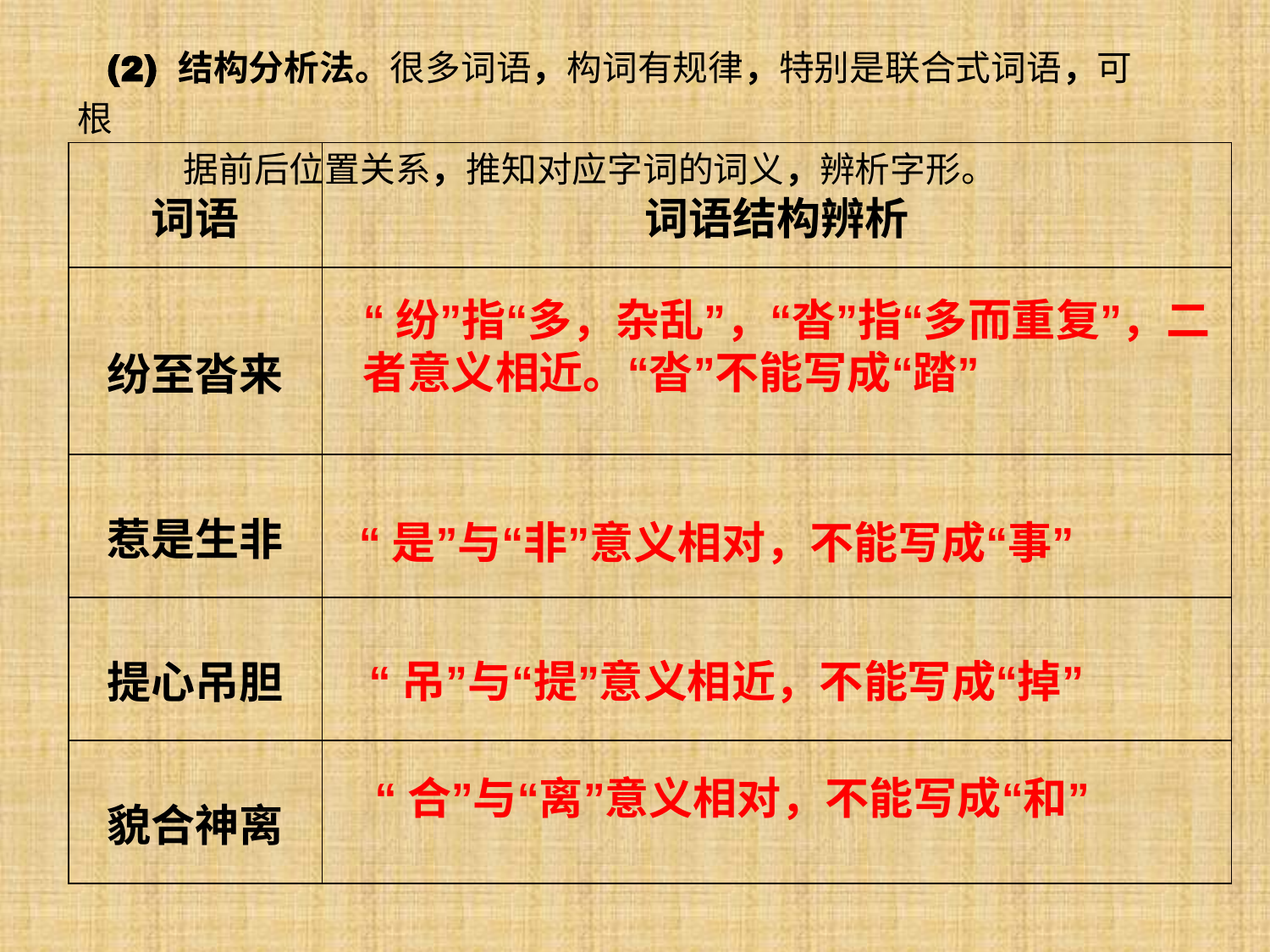

(2) 结构分析法。很多词语，构词有规律，特别是联合式词语，可根
       据前后位置关系，推知对应字词的词义，辨析字形。
| 词语 | 词语结构辨析 |
| --- | --- |
| 纷至沓来 |  |
| 惹是生非 |  |
| 提心吊胆 |  |
| 貌合神离 |  |
“纷”指“多，杂乱”，“沓”指“多而重复”，二者意义相近。“沓”不能写成“踏”

“是”与“非”意义相对，不能写成“事”
“吊”与“提”意义相近，不能写成“掉”
“合”与“离”意义相对，不能写成“和”